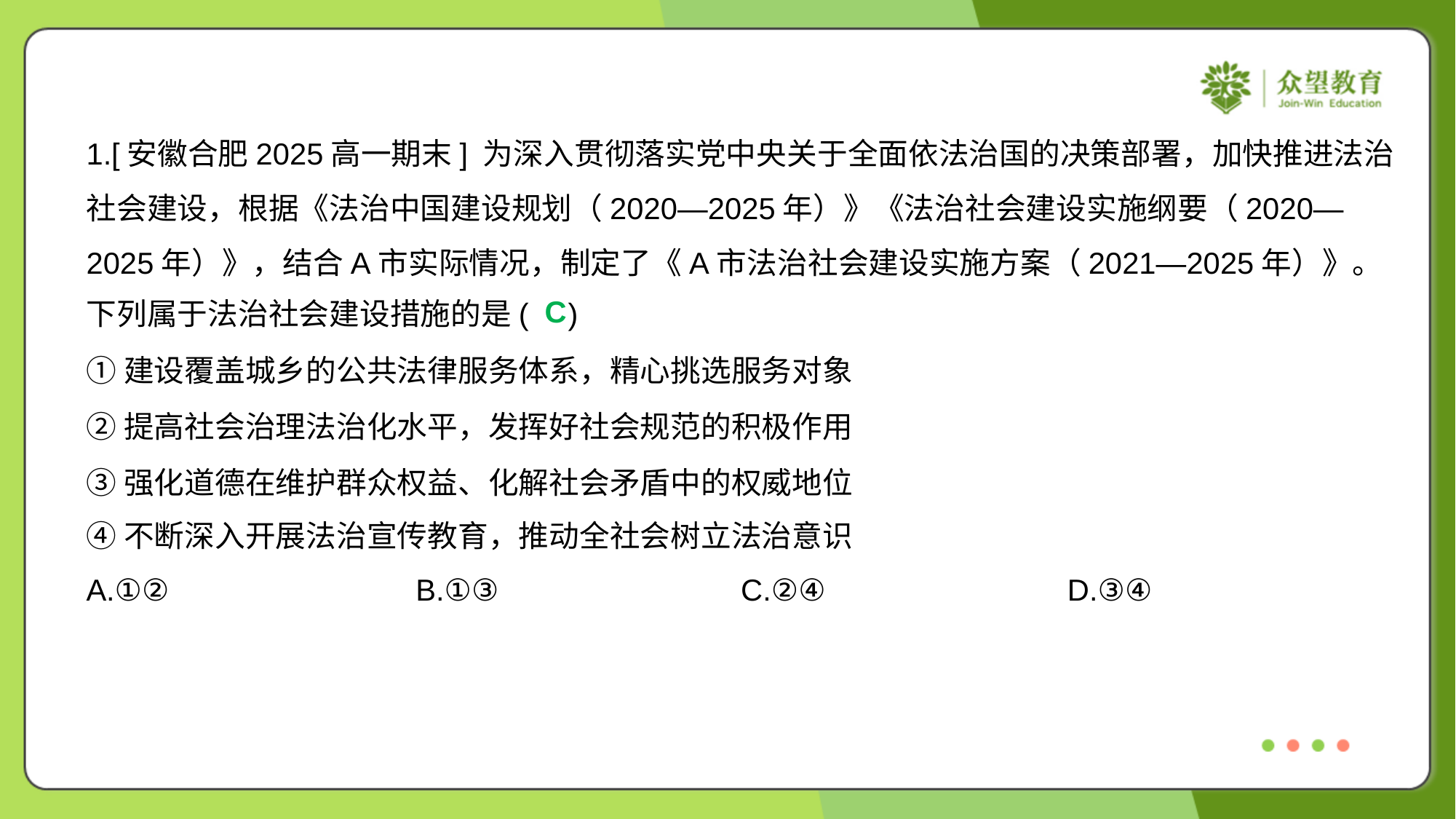

1.[安徽合肥2025高一期末] 为深入贯彻落实党中央关于全面依法治国的决策部署，加快推进法治
社会建设，根据《法治中国建设规划（2020—2025年）》《法治社会建设实施纲要（2020—
2025年）》，结合A市实际情况，制定了《A市法治社会建设实施方案（2021—2025年）》。
下列属于法治社会建设措施的是(     )
C
①建设覆盖城乡的公共法律服务体系，精心挑选服务对象
②提高社会治理法治化水平，发挥好社会规范的积极作用
③强化道德在维护群众权益、化解社会矛盾中的权威地位
④不断深入开展法治宣传教育，推动全社会树立法治意识
A.①②	B.①③	C.②④	D.③④